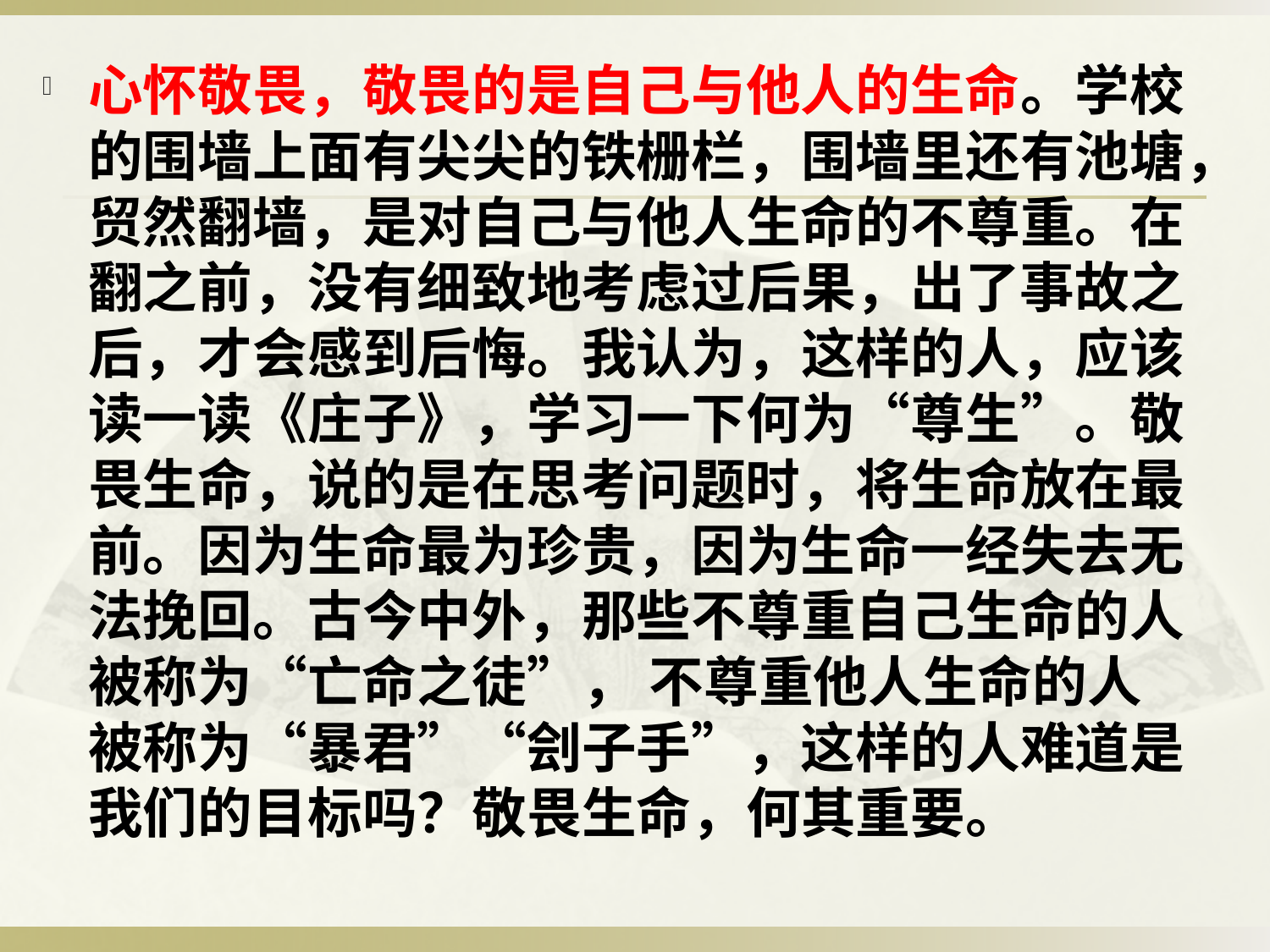

心怀敬畏，敬畏的是自己与他人的生命。学校的围墙上面有尖尖的铁栅栏，围墙里还有池塘，贸然翻墙，是对自己与他人生命的不尊重。在翻之前，没有细致地考虑过后果，出了事故之后，才会感到后悔。我认为，这样的人，应该读一读《庄子》，学习一下何为“尊生”。敬畏生命，说的是在思考问题时，将生命放在最前。因为生命最为珍贵，因为生命一经失去无法挽回。古今中外，那些不尊重自己生命的人被称为“亡命之徒”， 不尊重他人生命的人被称为“暴君”“刽子手”，这样的人难道是我们的目标吗？敬畏生命，何其重要。